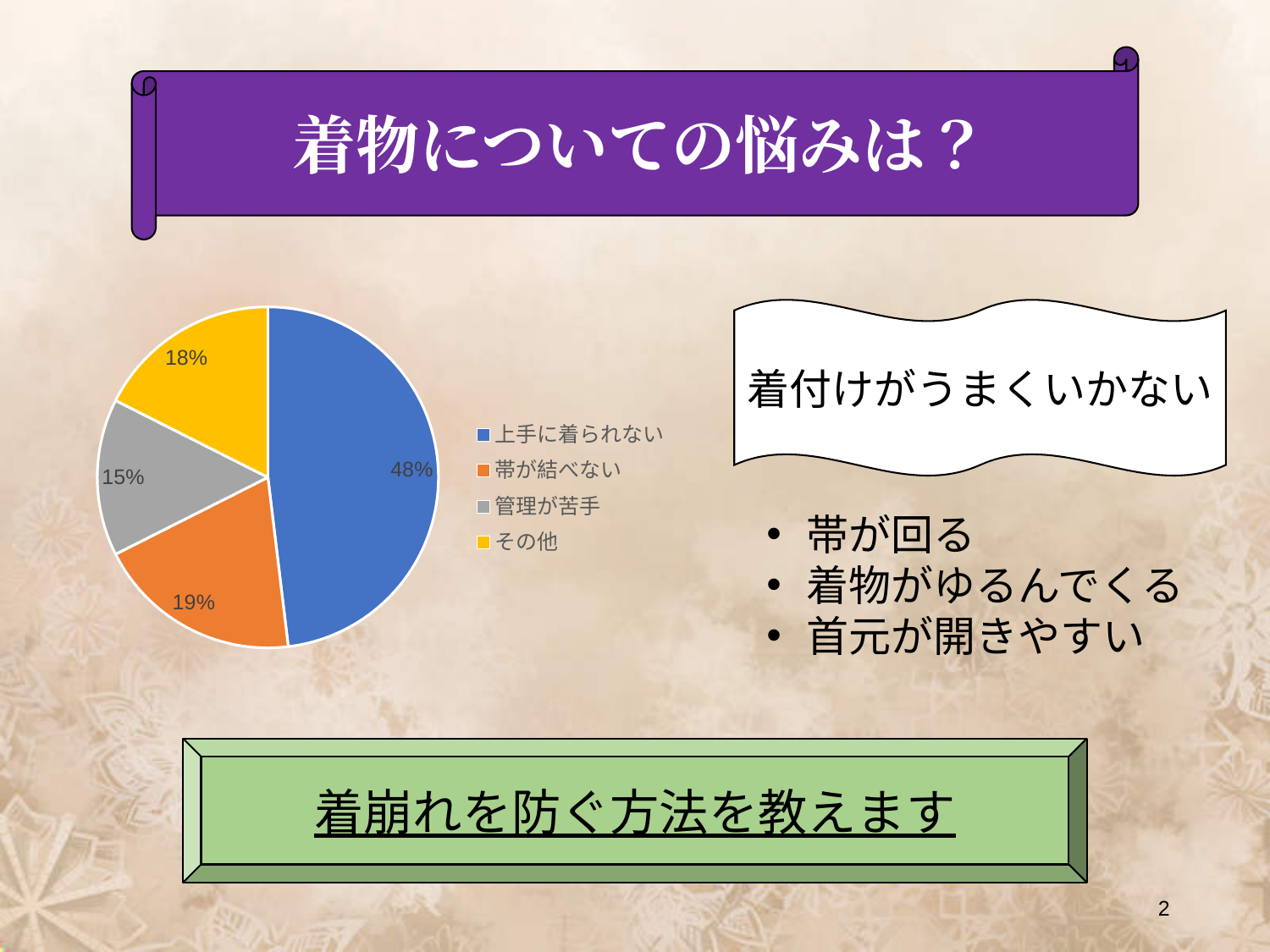

着物についての悩みは？

### Chart

| Category | 回答数 |
|---|---|
| 上手に着られない | 126.0 |
| 帯が結べない | 51.0 |
| 管理が苦手 | 39.0 |
| その他 | 46.0 |
着付けがうまくいかない
帯が回る
着物がゆるんでくる
首元が開きやすい
着崩れを防ぐ方法を教えます
2